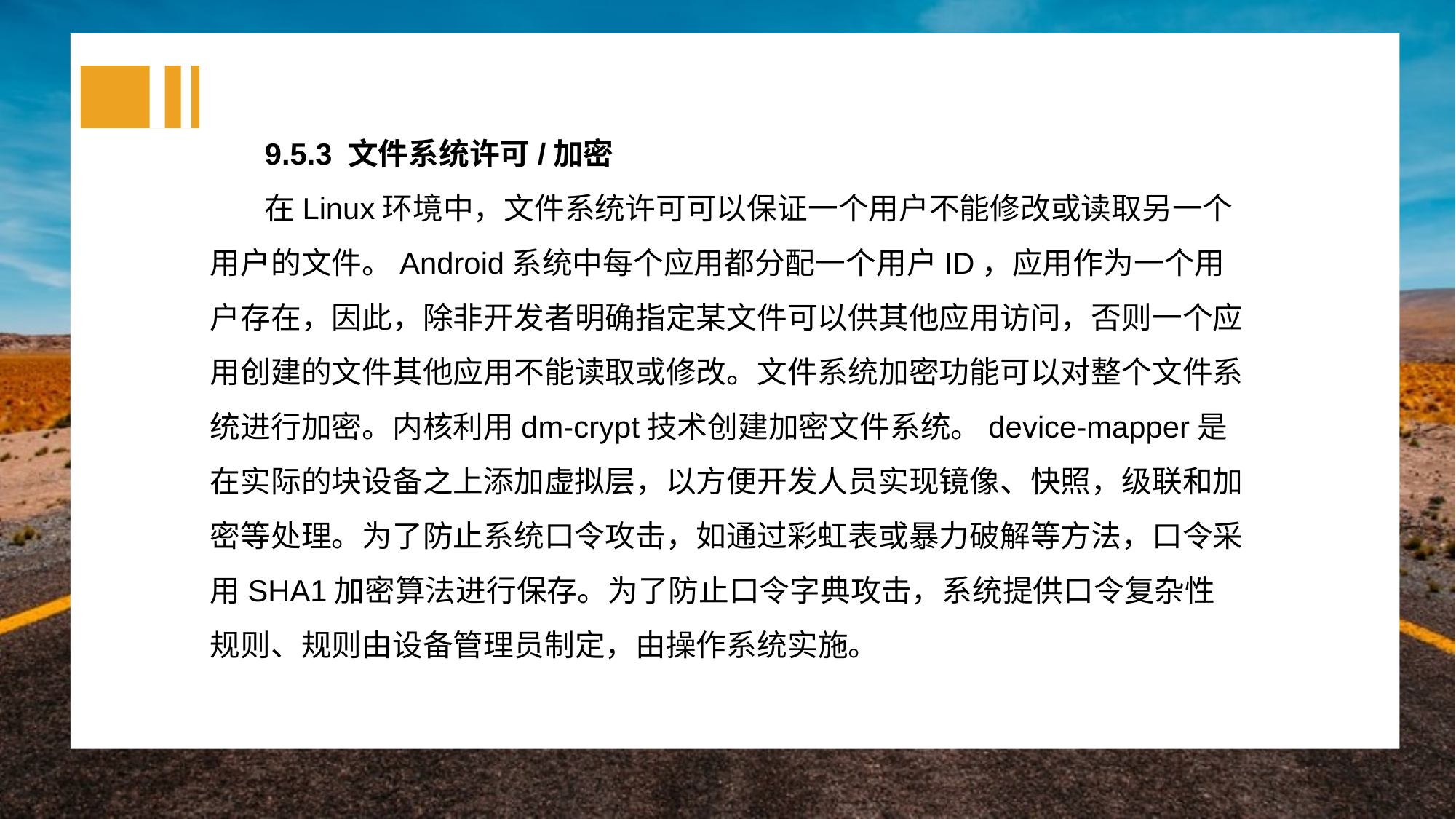

9.5.3 文件系统许可/加密
在Linux环境中，文件系统许可可以保证一个用户不能修改或读取另一个用户的文件。Android系统中每个应用都分配一个用户ID，应用作为一个用户存在，因此，除非开发者明确指定某文件可以供其他应用访问，否则一个应用创建的文件其他应用不能读取或修改。文件系统加密功能可以对整个文件系统进行加密。内核利用dm-crypt技术创建加密文件系统。device-mapper是在实际的块设备之上添加虚拟层，以方便开发人员实现镜像、快照，级联和加密等处理。为了防止系统口令攻击，如通过彩虹表或暴力破解等方法，口令采用SHA1加密算法进行保存。为了防止口令字典攻击，系统提供口令复杂性规则、规则由设备管理员制定，由操作系统实施。